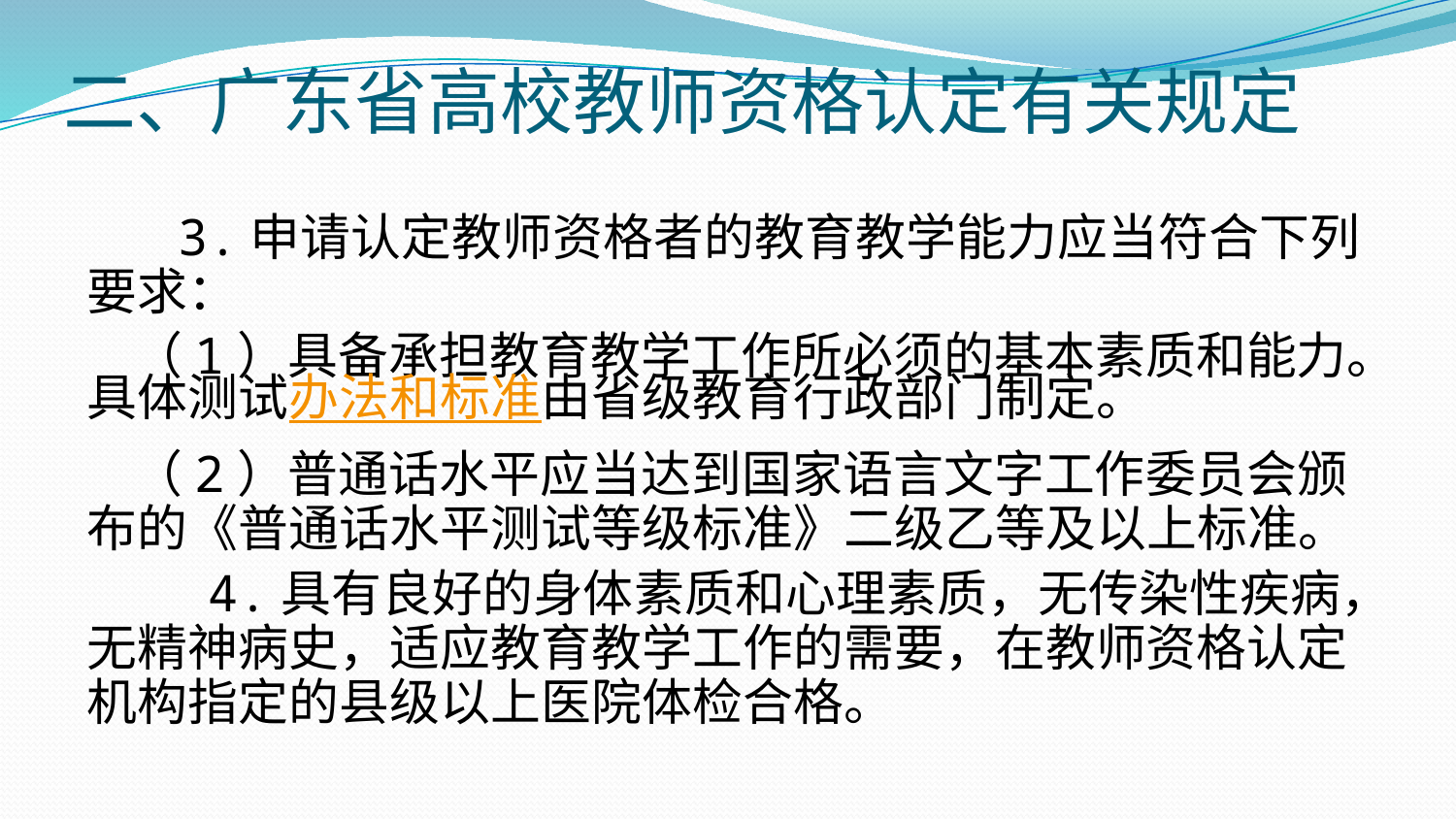

# 二、广东省高校教师资格认定有关规定
   3.申请认定教师资格者的教育教学能力应当符合下列要求：
   （1）具备承担教育教学工作所必须的基本素质和能力。具体测试办法和标准由省级教育行政部门制定。
   （2）普通话水平应当达到国家语言文字工作委员会颁布的《普通话水平测试等级标准》二级乙等及以上标准。
    4.具有良好的身体素质和心理素质，无传染性疾病，无精神病史，适应教育教学工作的需要，在教师资格认定机构指定的县级以上医院体检合格。